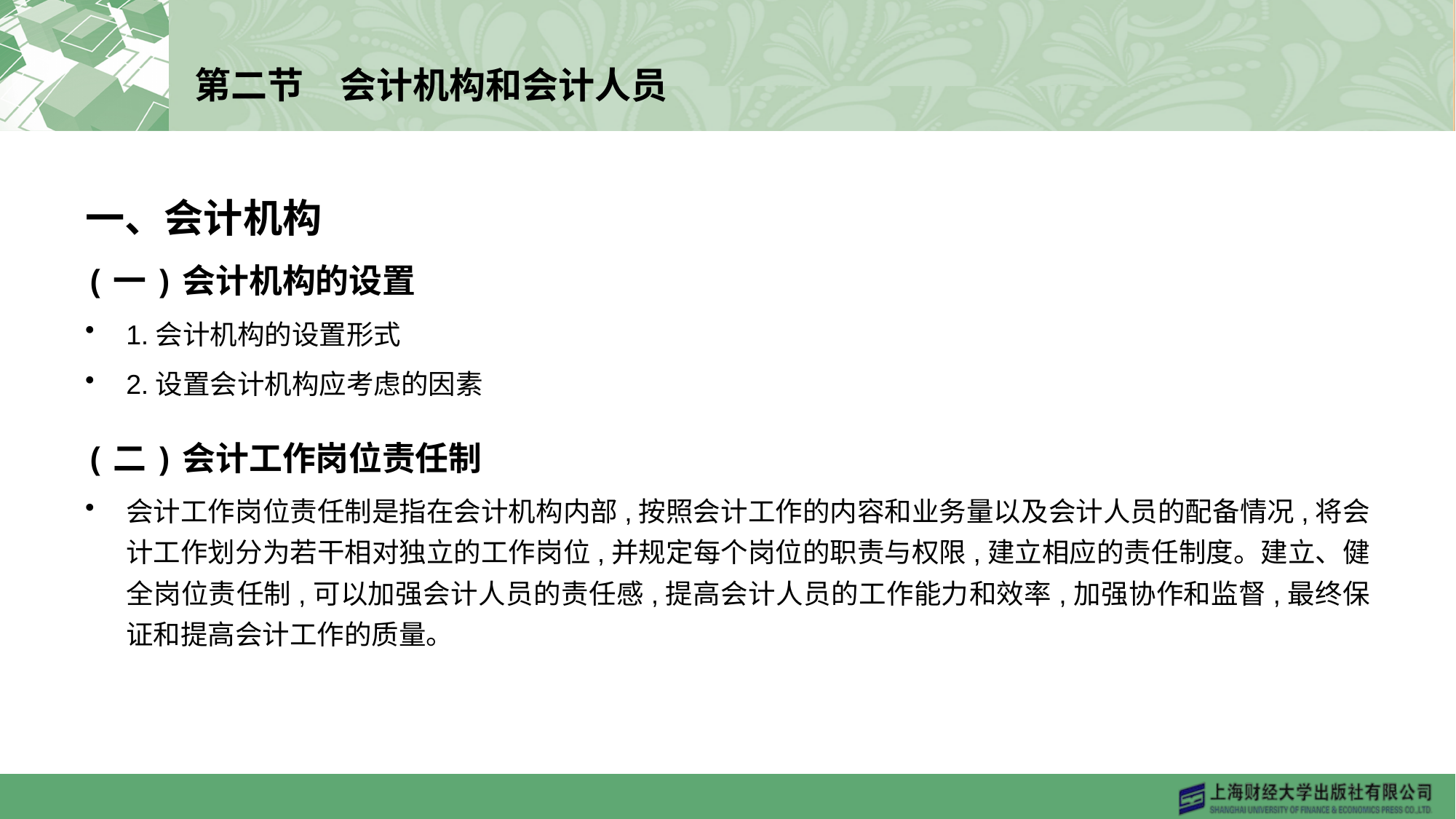

# 第二节　会计机构和会计人员
一、会计机构
(一)会计机构的设置
1.会计机构的设置形式
2.设置会计机构应考虑的因素
(二)会计工作岗位责任制
会计工作岗位责任制是指在会计机构内部,按照会计工作的内容和业务量以及会计人员的配备情况,将会计工作划分为若干相对独立的工作岗位,并规定每个岗位的职责与权限,建立相应的责任制度。建立、健全岗位责任制,可以加强会计人员的责任感,提高会计人员的工作能力和效率,加强协作和监督,最终保证和提高会计工作的质量。